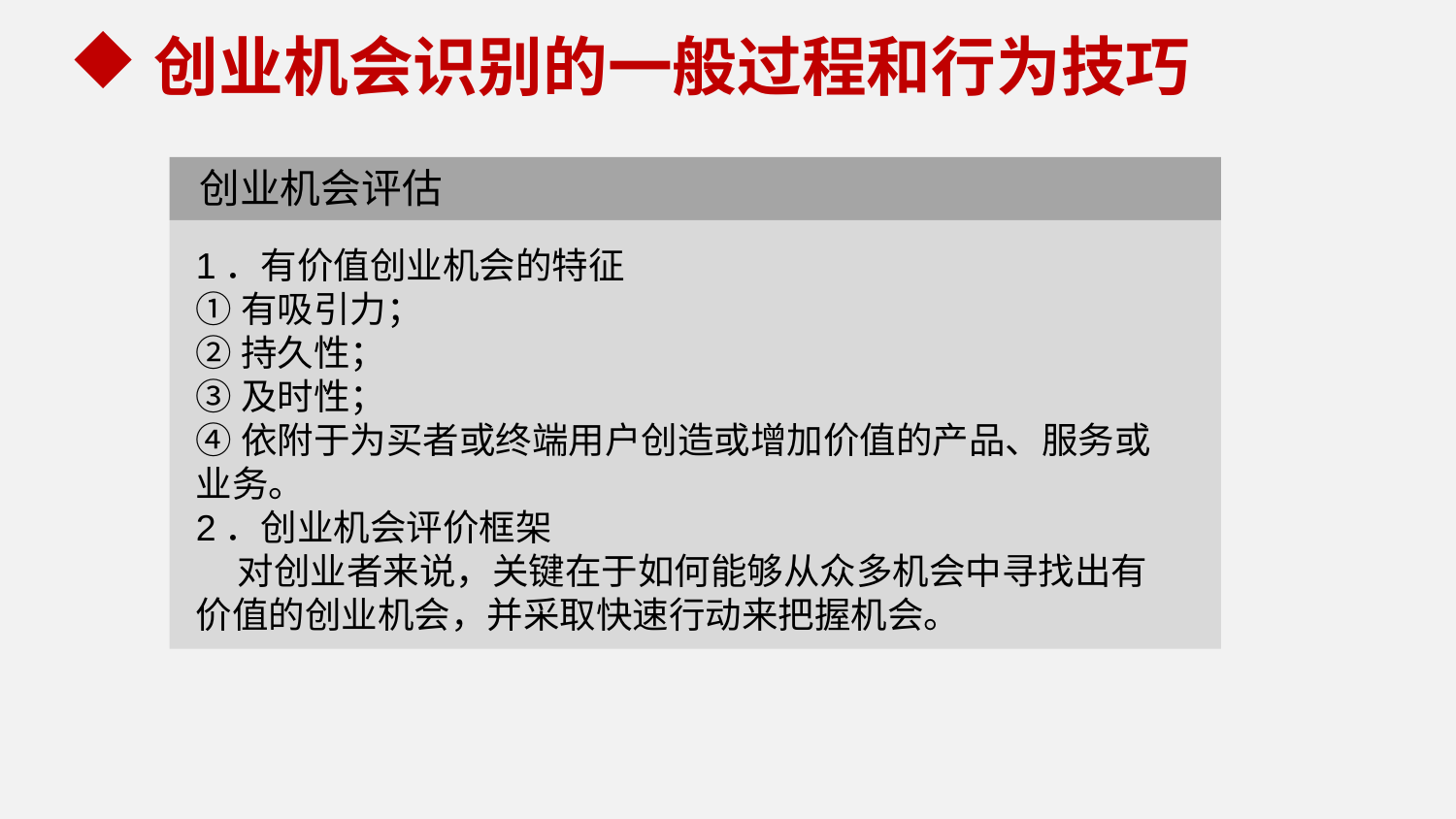

创业机会识别的一般过程和行为技巧
创业机会评估

1．有价值创业机会的特征
①有吸引力；
②持久性；
③及时性；
④依附于为买者或终端用户创造或增加价值的产品、服务或业务。
2．创业机会评价框架
    对创业者来说，关键在于如何能够从众多机会中寻找出有价值的创业机会，并采取快速行动来把握机会。